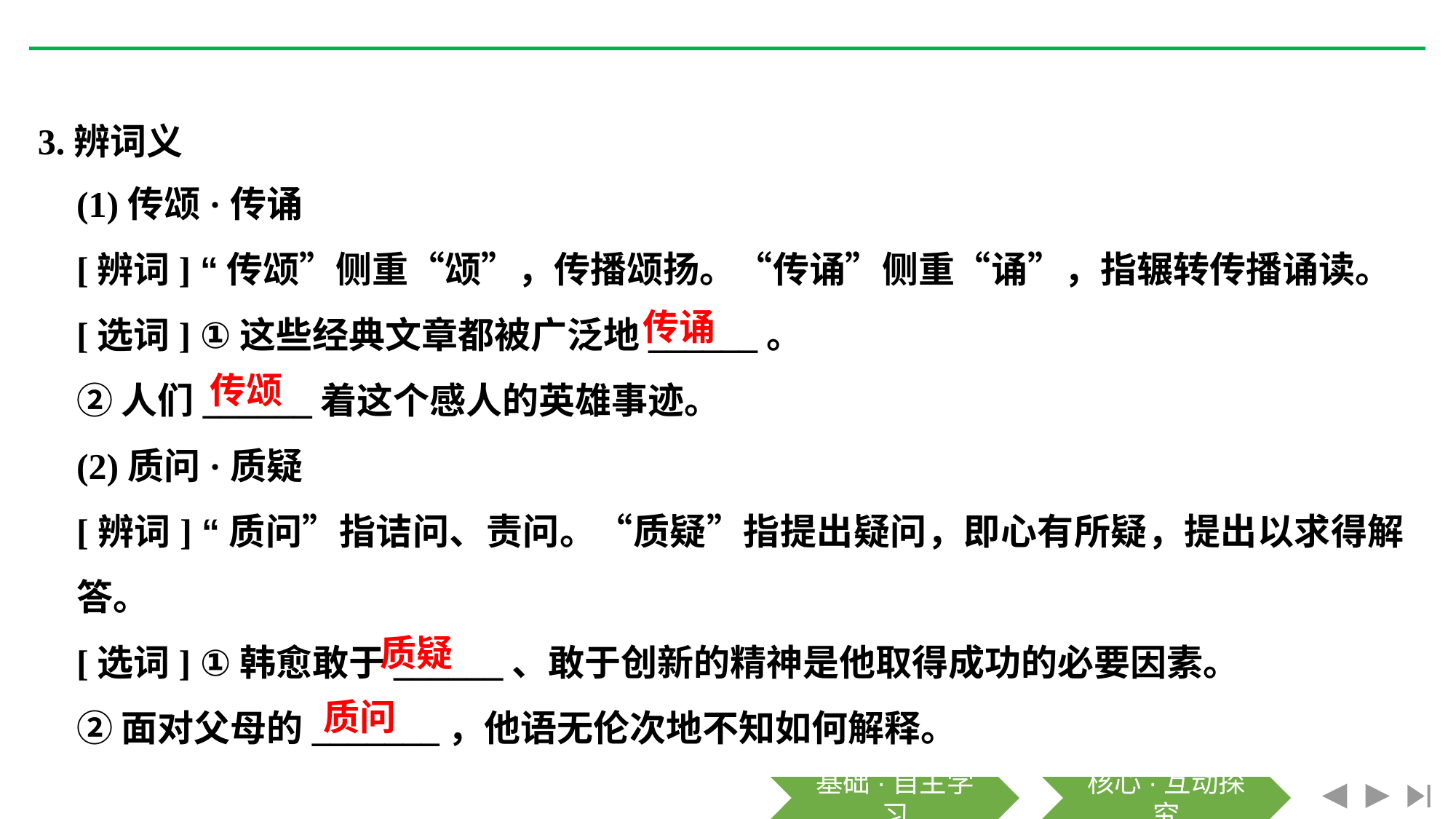

3.辨词义
(1)传颂·传诵
[辨词] “传颂”侧重“颂”，传播颂扬。“传诵”侧重“诵”，指辗转传播诵读。
[选词] ①这些经典文章都被广泛地______。
②人们______着这个感人的英雄事迹。
(2)质问·质疑
[辨词] “质问”指诘问、责问。“质疑”指提出疑问，即心有所疑，提出以求得解答。
[选词] ①韩愈敢于______、敢于创新的精神是他取得成功的必要因素。
②面对父母的_______，他语无伦次地不知如何解释。
传诵
传颂
质疑
质问